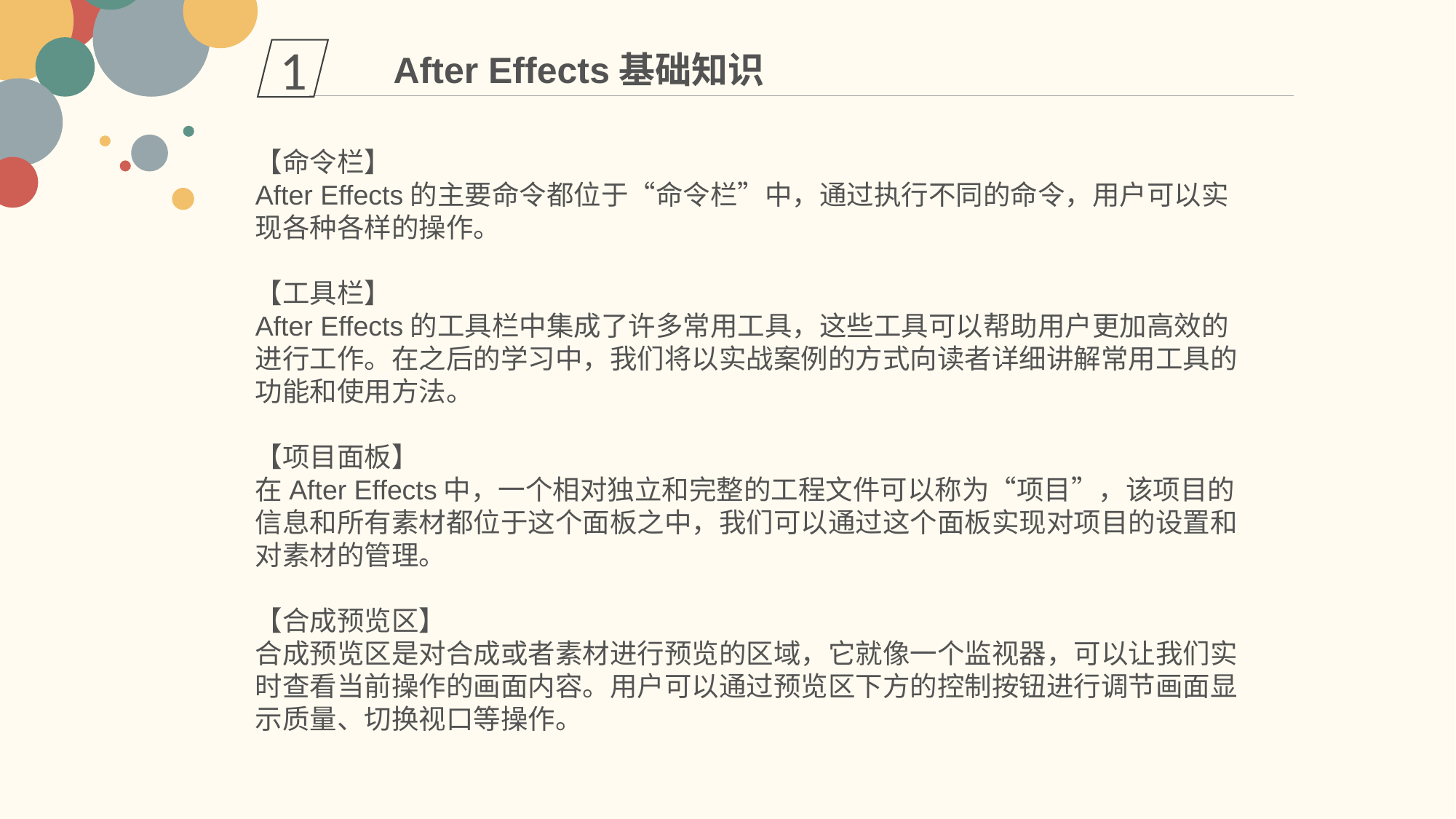

1
After Effects基础知识
【命令栏】
After Effects的主要命令都位于“命令栏”中，通过执行不同的命令，用户可以实现各种各样的操作。

【工具栏】
After Effects的工具栏中集成了许多常用工具，这些工具可以帮助用户更加高效的进行工作。在之后的学习中，我们将以实战案例的方式向读者详细讲解常用工具的功能和使用方法。

【项目面板】
在After Effects中，一个相对独立和完整的工程文件可以称为“项目”，该项目的信息和所有素材都位于这个面板之中，我们可以通过这个面板实现对项目的设置和对素材的管理。

【合成预览区】
合成预览区是对合成或者素材进行预览的区域，它就像一个监视器，可以让我们实时查看当前操作的画面内容。用户可以通过预览区下方的控制按钮进行调节画面显示质量、切换视口等操作。